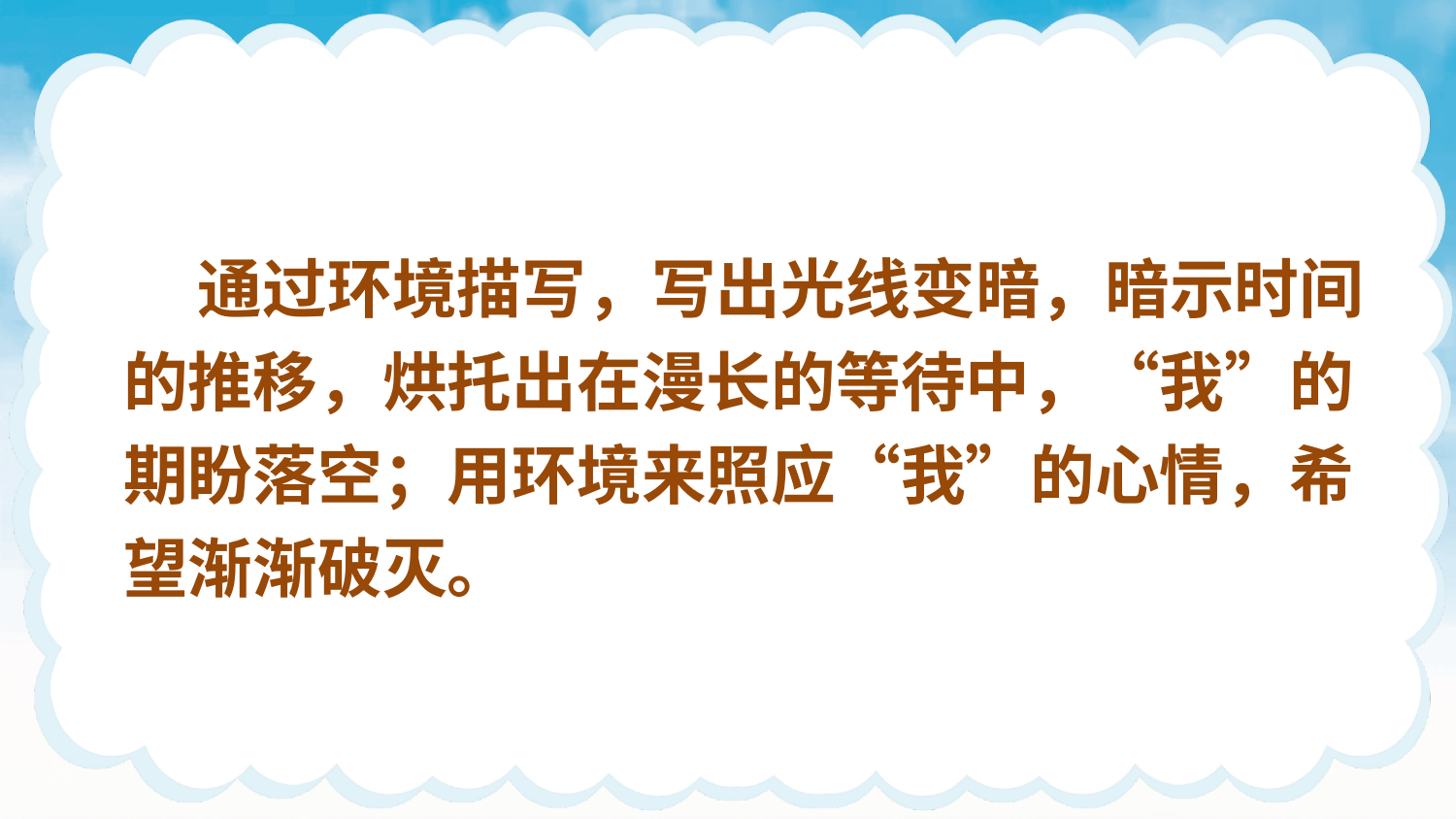

通过环境描写，写出光线变暗，暗示时间的推移，烘托出在漫长的等待中，“我”的期盼落空；用环境来照应“我”的心情，希望渐渐破灭。